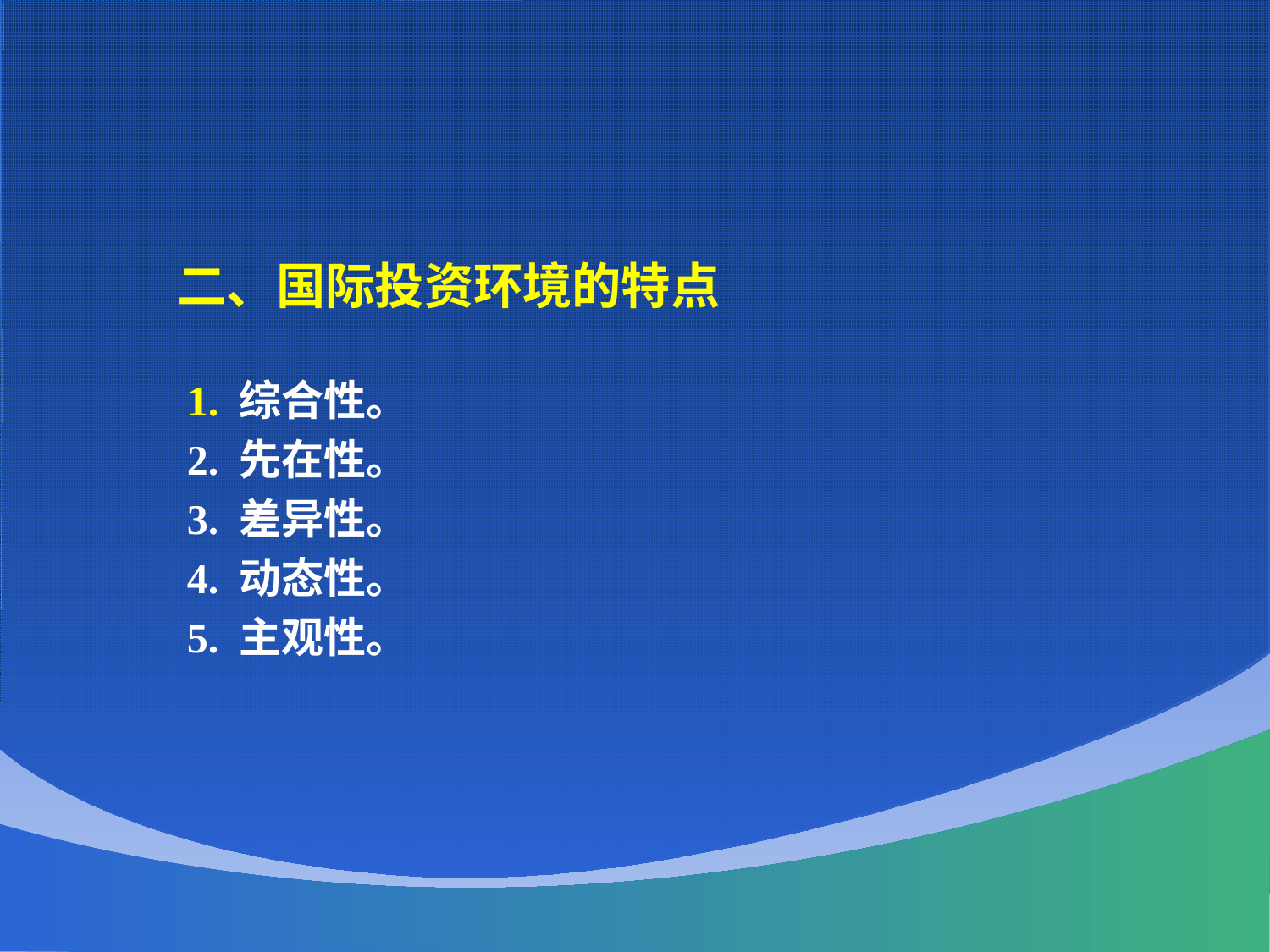

二、国际投资环境的特点

      1. 综合性。
      2. 先在性。
      3. 差异性。
      4. 动态性。
      5. 主观性。